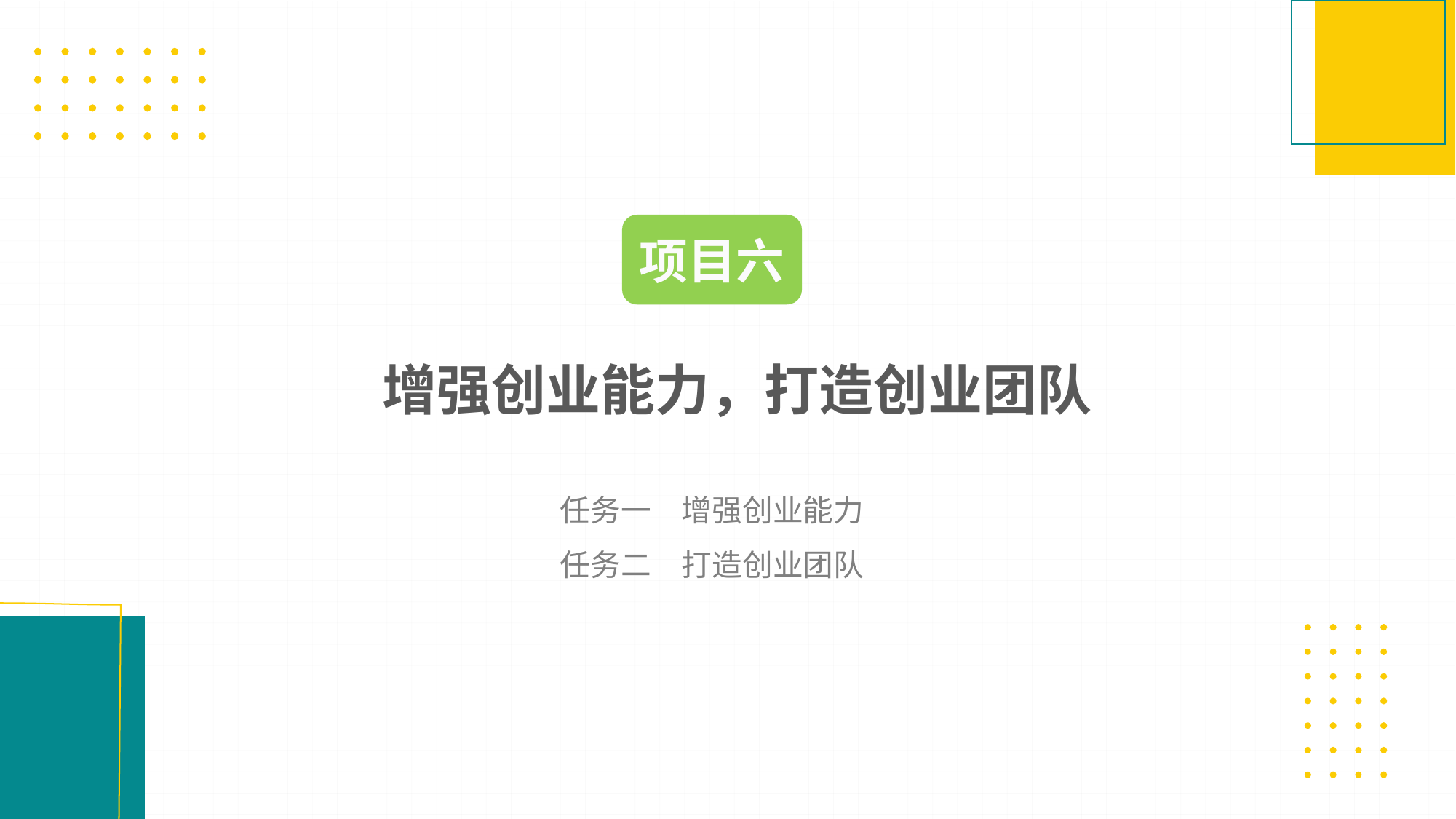

项目六
增强创业能力，打造创业团队
任务一　增强创业能力
任务二　打造创业团队